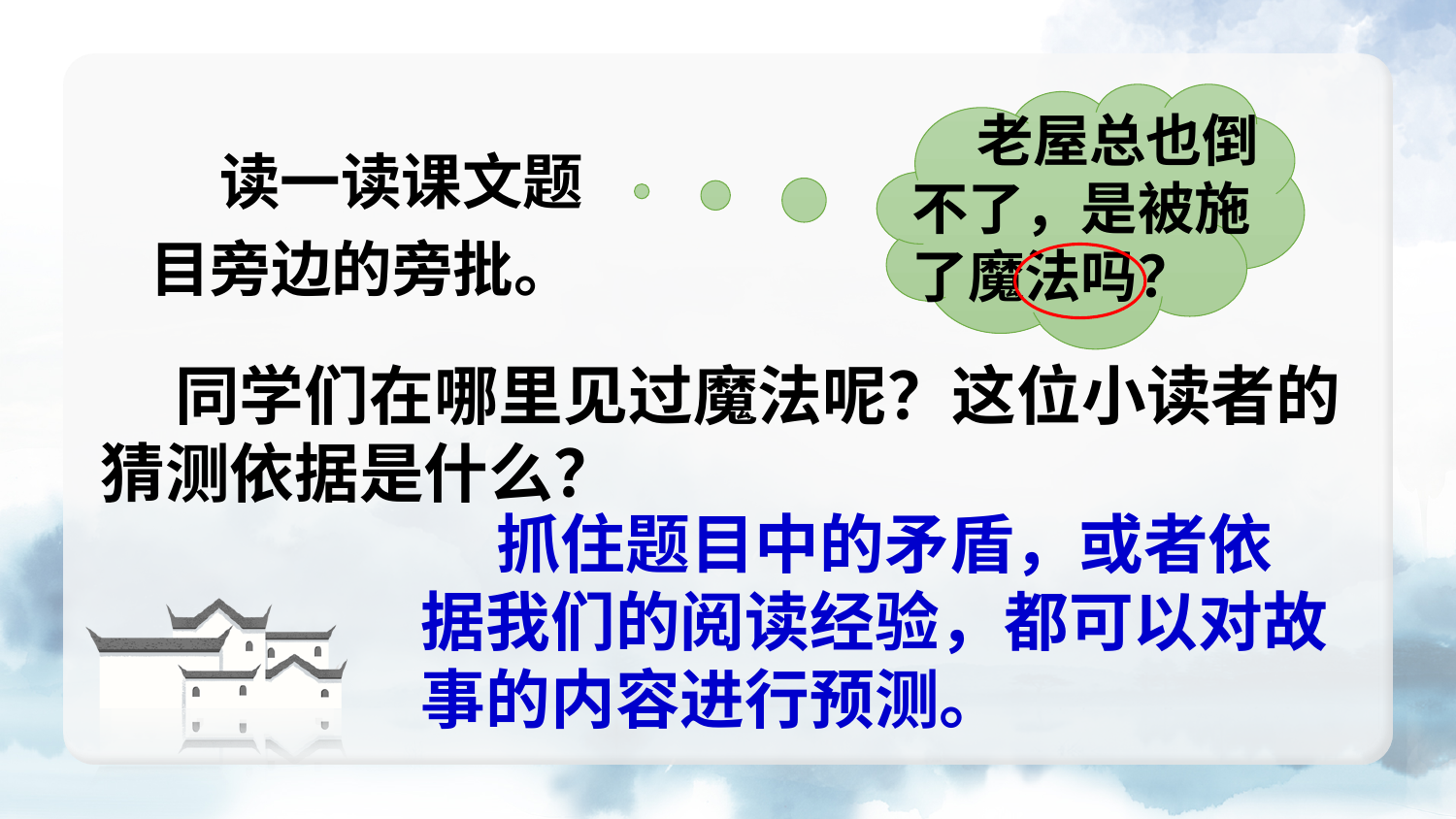

老屋总也倒不了，是被施了魔法吗？
    读一读课文题目旁边的旁批。

    同学们在哪里见过魔法呢？这位小读者的猜测依据是什么？
    抓住题目中的矛盾，或者依据我们的阅读经验，都可以对故事的内容进行预测。